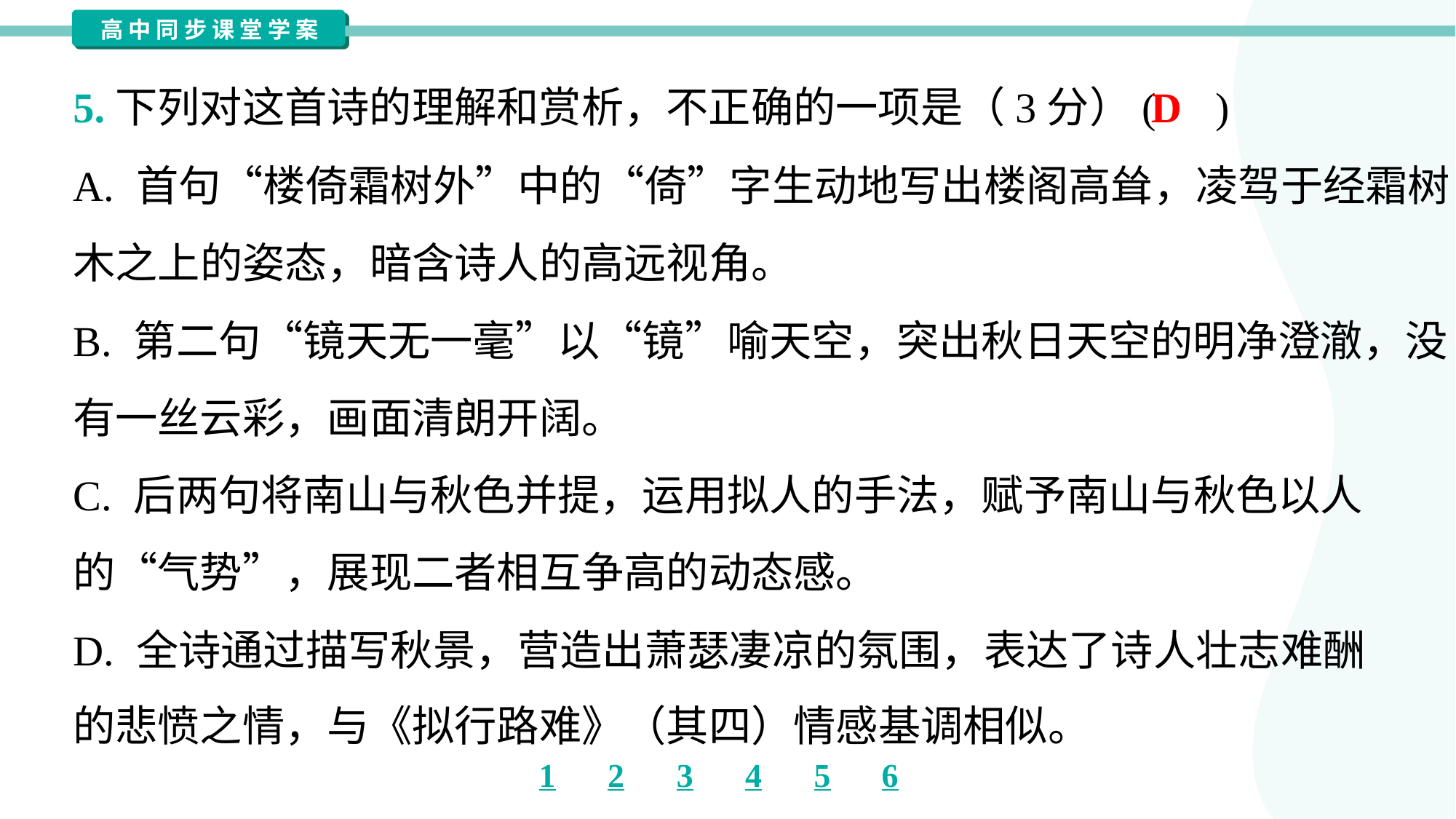

D
5.下列对这首诗的理解和赏析，不正确的一项是（3分）(     )
A. 首句“楼倚霜树外”中的“倚”字生动地写出楼阁高耸，凌驾于经霜树
木之上的姿态，暗含诗人的高远视角。
B. 第二句“镜天无一毫”以“镜”喻天空，突出秋日天空的明净澄澈，没
有一丝云彩，画面清朗开阔。
C. 后两句将南山与秋色并提，运用拟人的手法，赋予南山与秋色以人
的“气势”，展现二者相互争高的动态感。
D. 全诗通过描写秋景，营造出萧瑟凄凉的氛围，表达了诗人壮志难酬
的悲愤之情，与《拟行路难》（其四）情感基调相似。